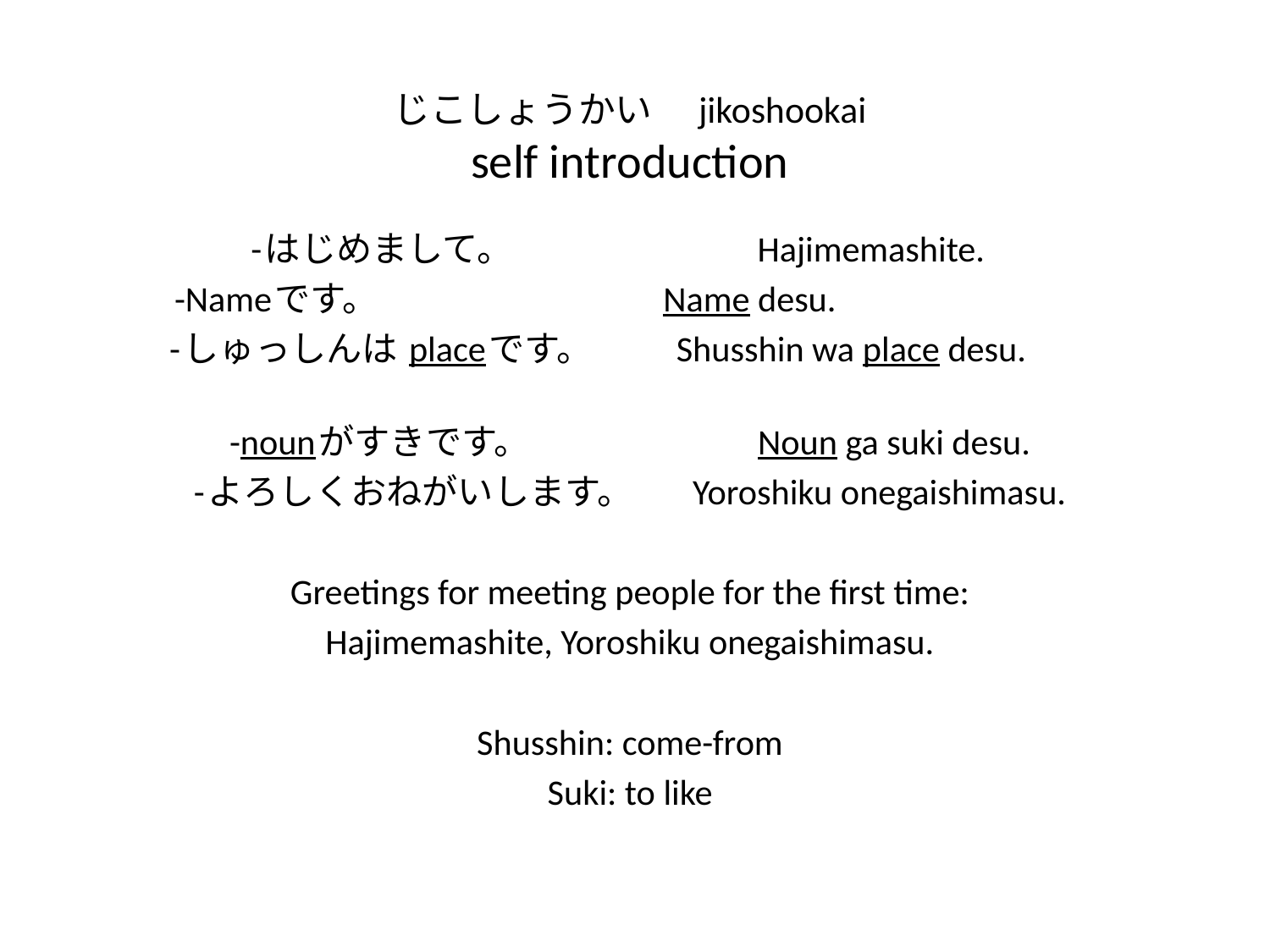

# じこしょうかい　jikoshookai self introduction

-はじめまして。                              Hajimemashite.
-Nameです。                                   Name desu.
-しゅっしんは placeです。          Shusshin wa place desu.
-nounがすきです。                            Noun ga suki desu.
-よろしくおねがいします。       Yoroshiku onegaishimasu.

Greetings for meeting people for the first time:
Hajimemashite, Yoroshiku onegaishimasu.

Shusshin: come-from
Suki: to like